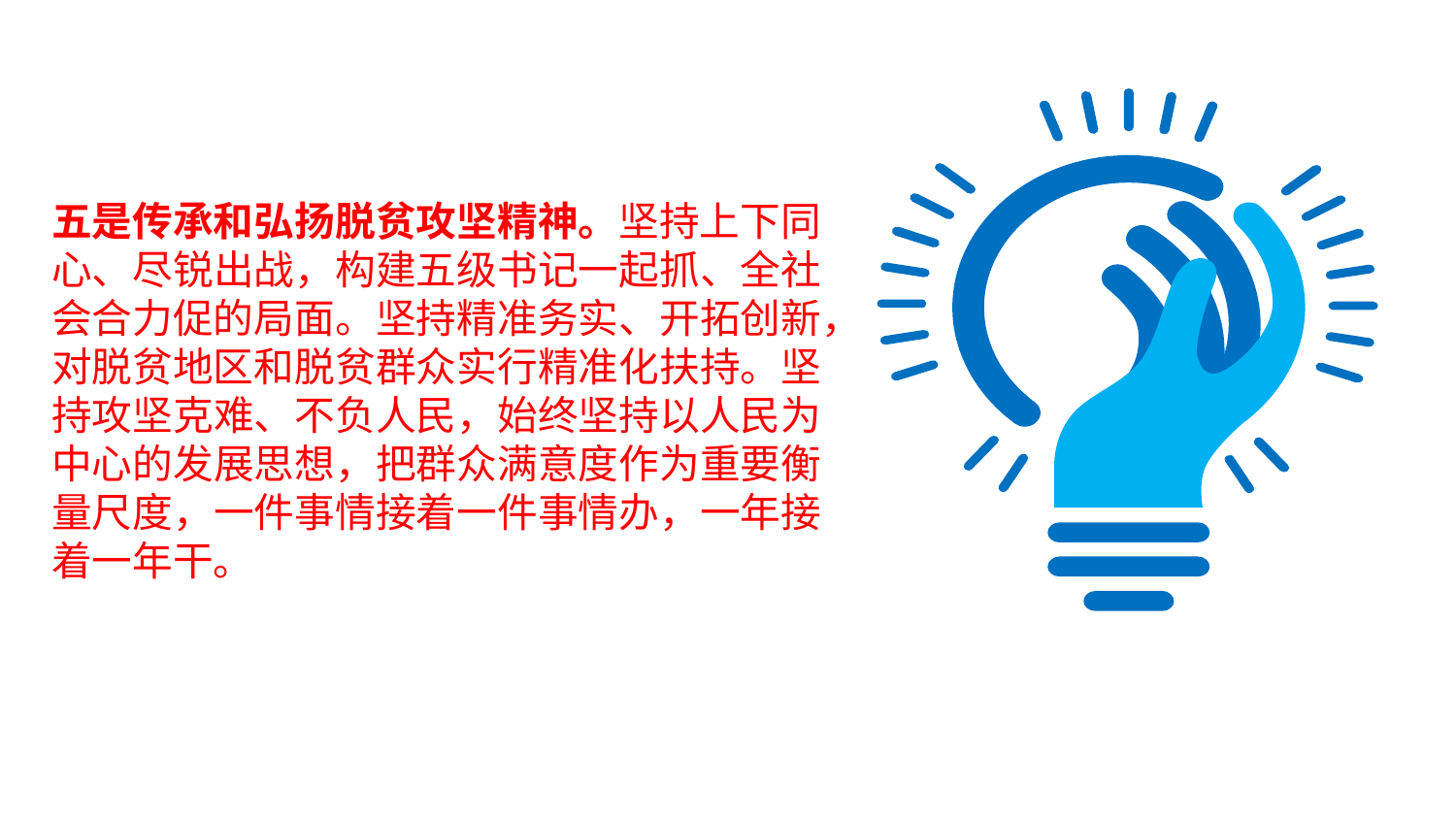

五是传承和弘扬脱贫攻坚精神。坚持上下同心、尽锐出战，构建五级书记一起抓、全社会合力促的局面。坚持精准务实、开拓创新，对脱贫地区和脱贫群众实行精准化扶持。坚持攻坚克难、不负人民，始终坚持以人民为中心的发展思想，把群众满意度作为重要衡量尺度，一件事情接着一件事情办，一年接着一年干。